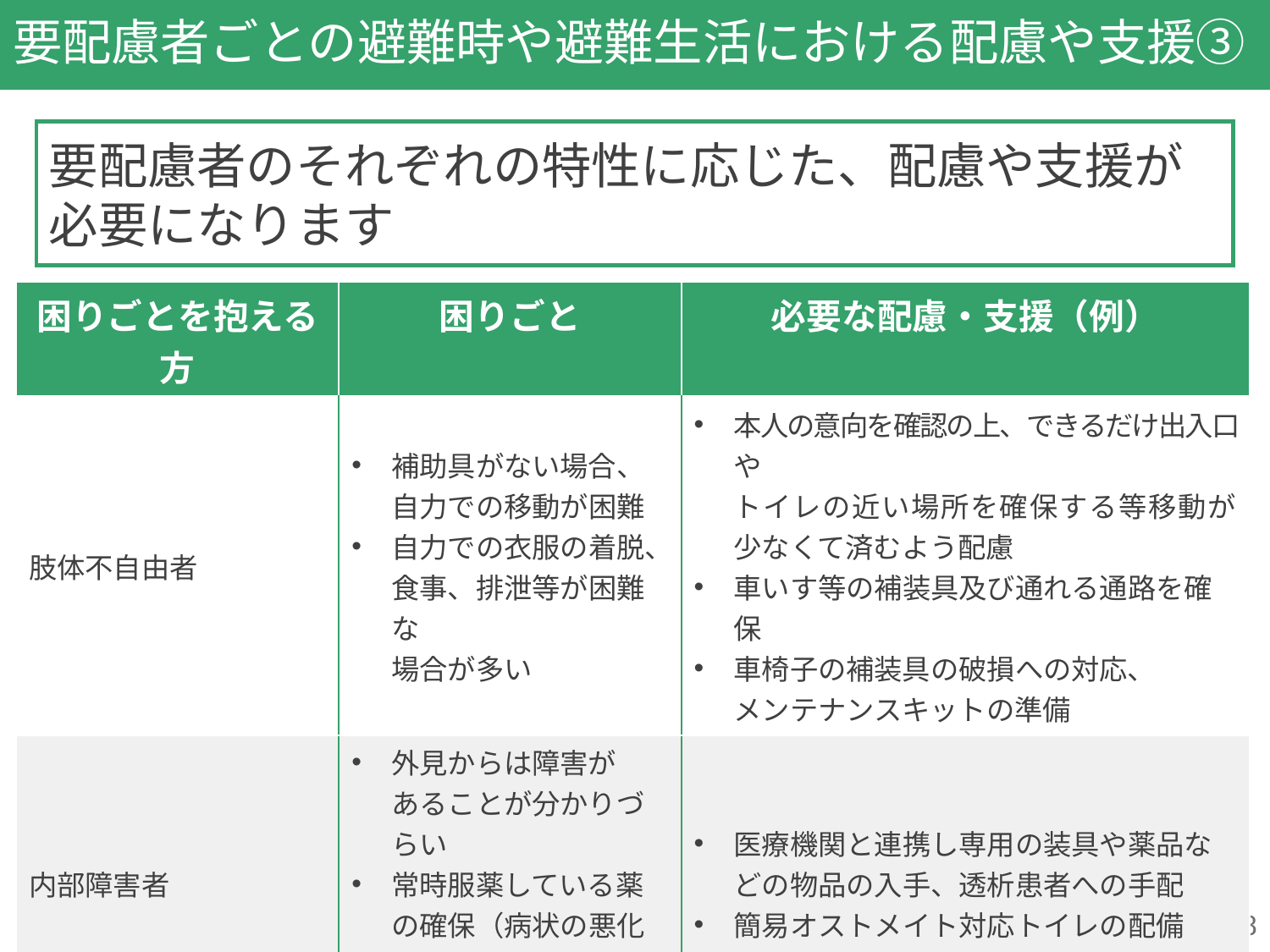

# 要配慮者ごとの避難時や避難生活における配慮や支援③
要配慮者のそれぞれの特性に応じた、配慮や支援が
必要になります
| 困りごとを抱える方 | 困りごと | 必要な配慮・支援（例） |
| --- | --- | --- |
| 肢体不自由者 | 補助具がない場合、 自力での移動が困難 自力での衣服の着脱、食事、排泄等が困難な 場合が多い | 本人の意向を確認の上、できるだけ出入口や トイレの近い場所を確保する等移動が 少なくて済むよう配慮 車いす等の補装具及び通れる通路を確保 車椅子の補装具の破損への対応、 メンテナンスキットの準備 |
| 内部障害者 | 外見からは障害が あることが分かりづらい 常時服薬している薬の確保（病状の悪化を 懸念） | 医療機関と連携し専用の装具や薬品などの物品の入手、透析患者への手配 簡易オストメイト対応トイレの配備 |
| 難病患者 | 特殊な薬剤や継続的な服薬、医療的ケアが必要 | 疾患に応じた必要な医薬品や薬物療法等が、継続的に必要な患者に対しての医薬品や医療を確保 |
28